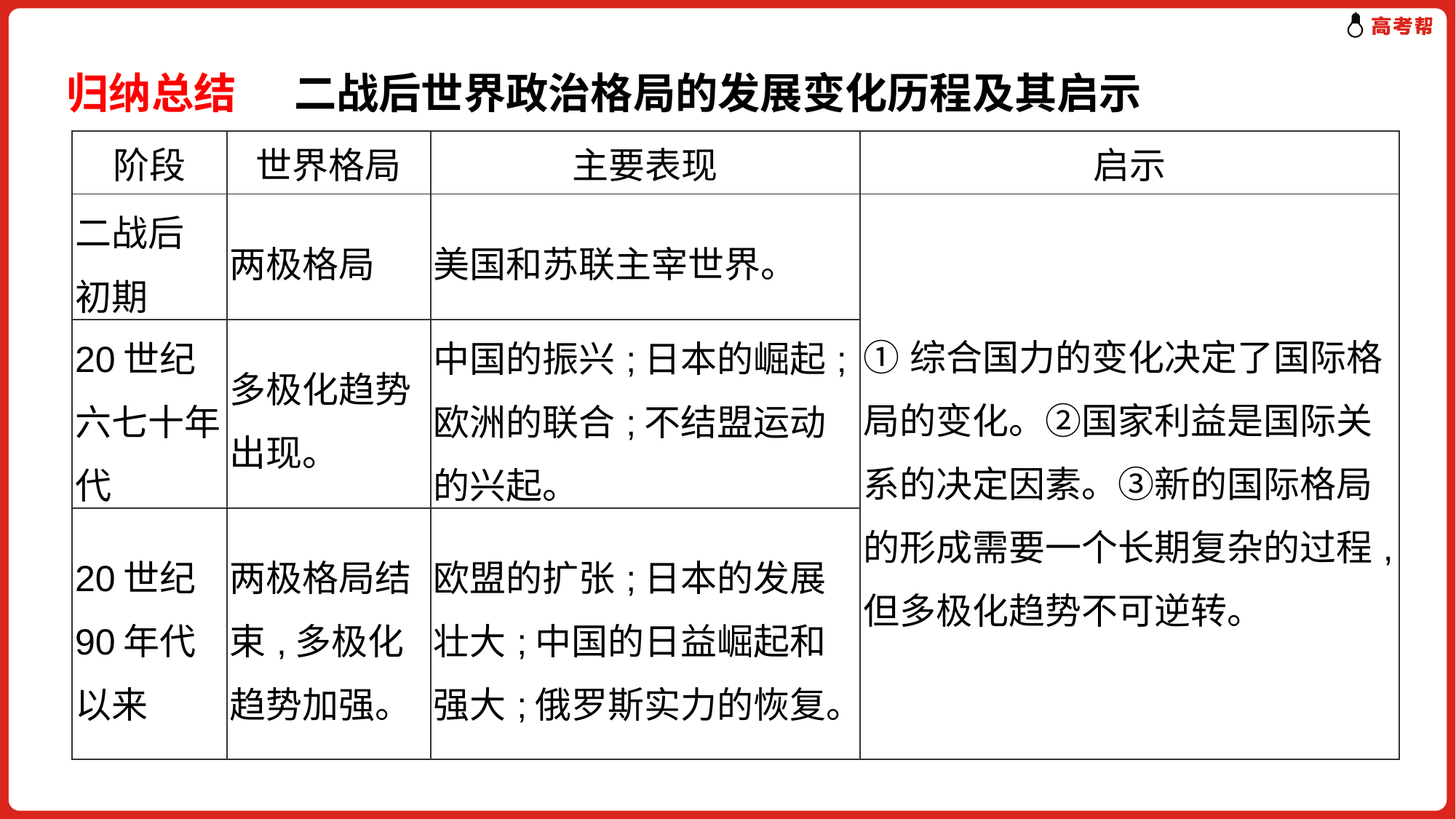

归纳总结      二战后世界政治格局的发展变化历程及其启示
| 阶段 | 世界格局 | 主要表现 | 启示 |
| --- | --- | --- | --- |
| 二战后 初期 | 两极格局 | 美国和苏联主宰世界。 | ①综合国力的变化决定了国际格局的变化。②国家利益是国际关系的决定因素。③新的国际格局的形成需要一个长期复杂的过程,但多极化趋势不可逆转。 |
| 20世纪六七十年代 | 多极化趋势出现。 | 中国的振兴;日本的崛起;欧洲的联合;不结盟运动的兴起。 |  |
| 20世纪90年代以来 | 两极格局结束,多极化趋势加强。 | 欧盟的扩张;日本的发展壮大;中国的日益崛起和强大;俄罗斯实力的恢复。 |  |